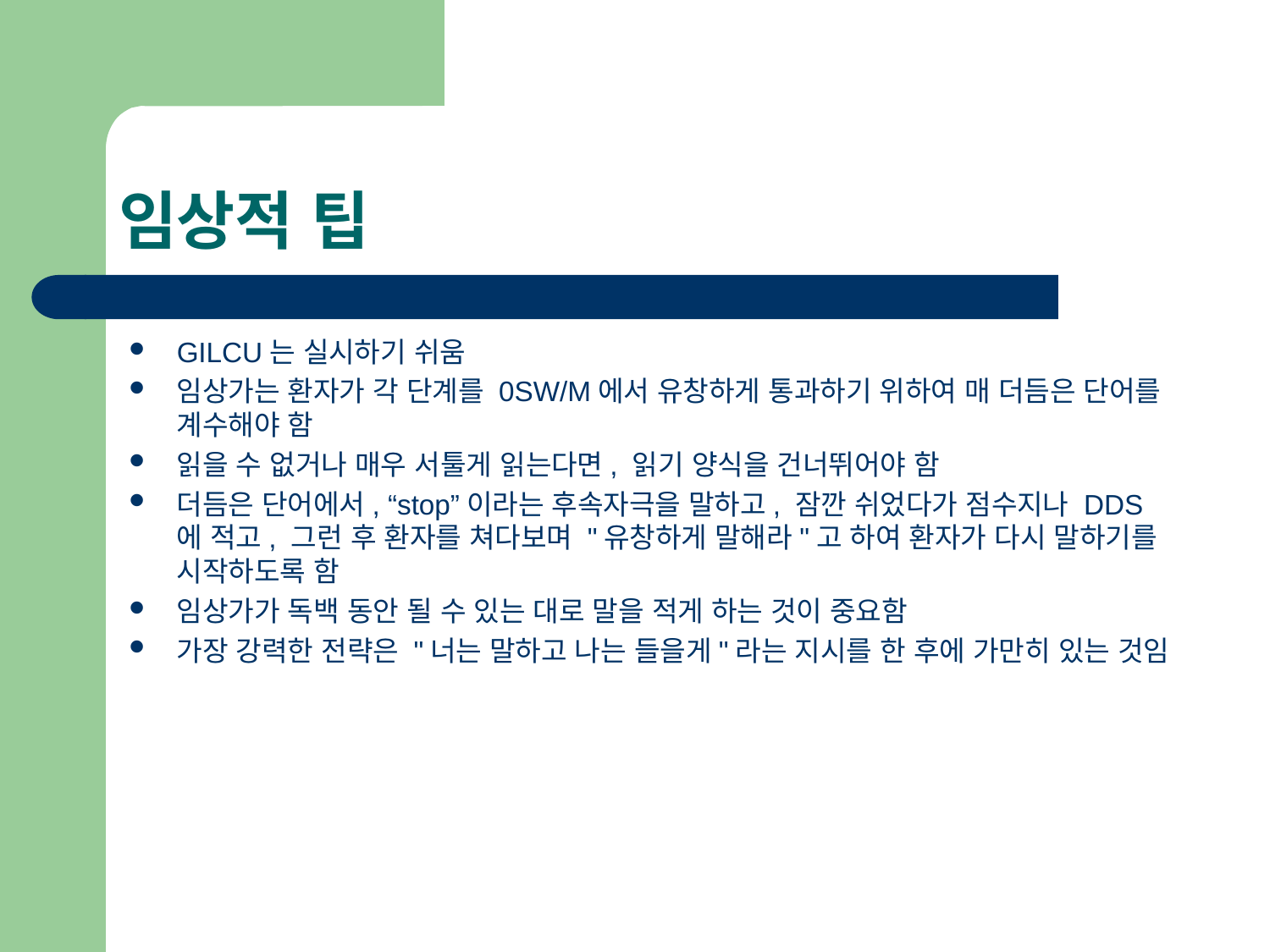

# 임상적 팁
GILCU는 실시하기 쉬움
임상가는 환자가 각 단계를 0SW/M에서 유창하게 통과하기 위하여 매 더듬은 단어를 계수해야 함
읽을 수 없거나 매우 서툴게 읽는다면, 읽기 양식을 건너뛰어야 함
더듬은 단어에서, “stop”이라는 후속자극을 말하고, 잠깐 쉬었다가 점수지나 DDS에 적고, 그런 후 환자를 쳐다보며 "유창하게 말해라"고 하여 환자가 다시 말하기를 시작하도록 함
임상가가 독백 동안 될 수 있는 대로 말을 적게 하는 것이 중요함
가장 강력한 전략은 "너는 말하고 나는 들을게"라는 지시를 한 후에 가만히 있는 것임